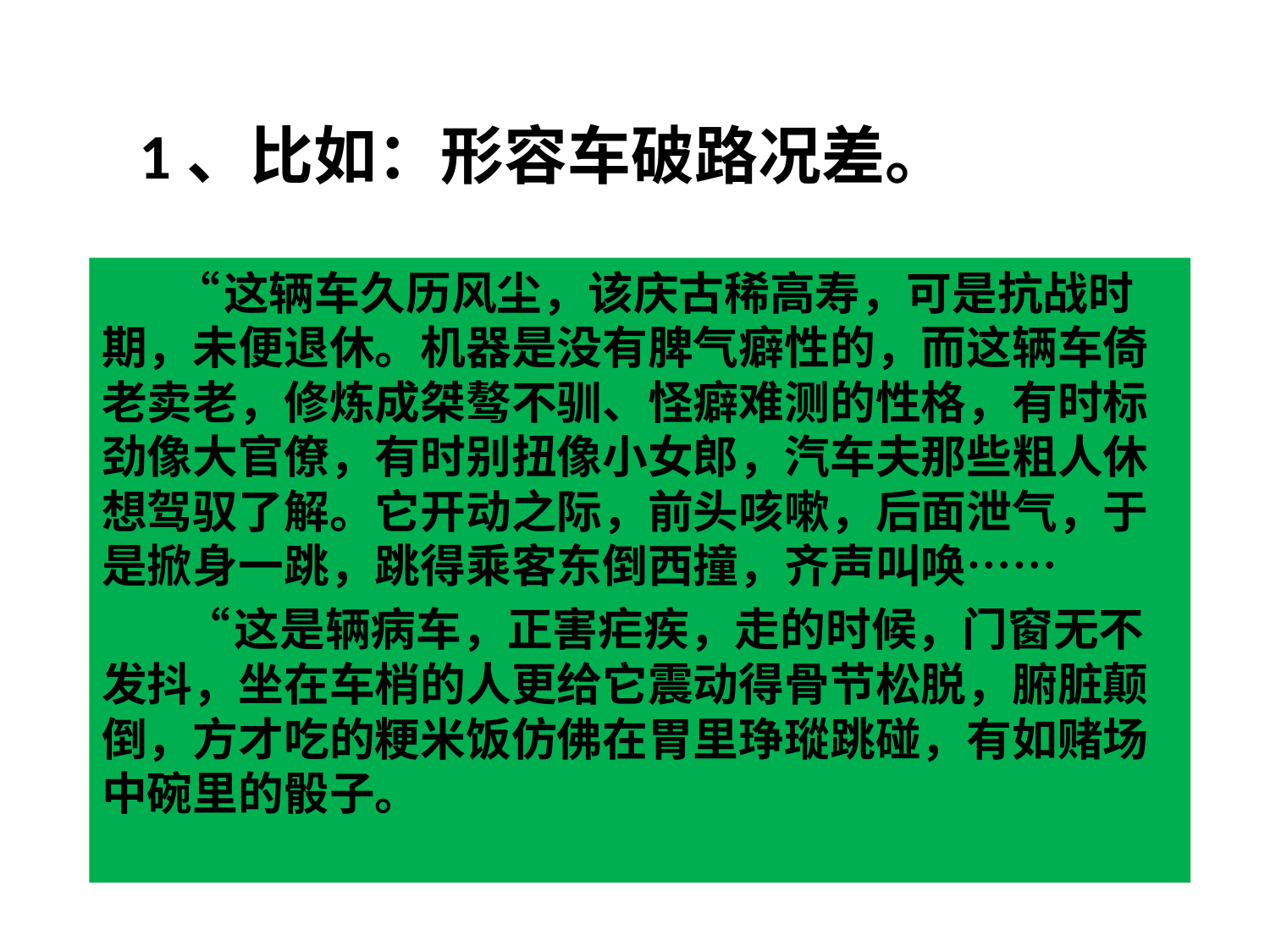

1、比如：形容车破路况差。
       “这辆车久历风尘，该庆古稀高寿，可是抗战时期，未便退休。机器是没有脾气癖性的，而这辆车倚老卖老，修炼成桀骜不驯、怪癖难测的性格，有时标劲像大官僚，有时别扭像小女郎，汽车夫那些粗人休想驾驭了解。它开动之际，前头咳嗽，后面泄气，于是掀身一跳，跳得乘客东倒西撞，齐声叫唤……
        “这是辆病车，正害疟疾，走的时候，门窗无不发抖，坐在车梢的人更给它震动得骨节松脱，腑脏颠倒，方才吃的粳米饭仿佛在胃里琤瑽跳碰，有如赌场中碗里的骰子。